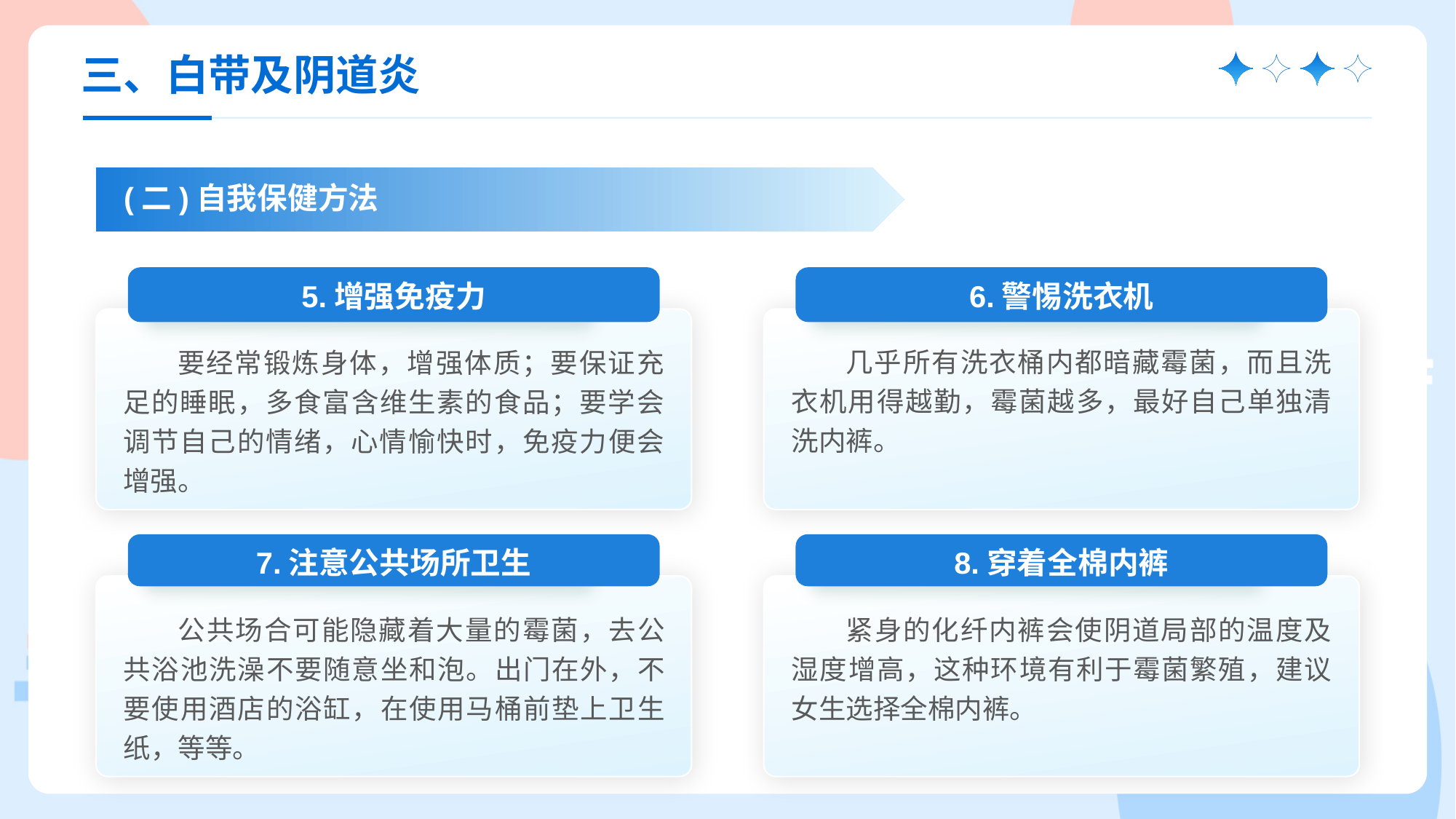

三、白带及阴道炎
(二)自我保健方法

5.增强免疫力

要经常锻炼身体，增强体质；要保证充足的睡眠，多食富含维生素的食品；要学会调节自己的情绪，心情愉快时，免疫力便会增强。

6.警惕洗衣机

几乎所有洗衣桶内都暗藏霉菌，而且洗衣机用得越勤，霉菌越多，最好自己单独清洗内裤。

7.注意公共场所卫生

公共场合可能隐藏着大量的霉菌，去公共浴池洗澡不要随意坐和泡。出门在外，不要使用酒店的浴缸，在使用马桶前垫上卫生纸，等等。

8.穿着全棉内裤

紧身的化纤内裤会使阴道局部的温度及湿度增高，这种环境有利于霉菌繁殖，建议女生选择全棉内裤。